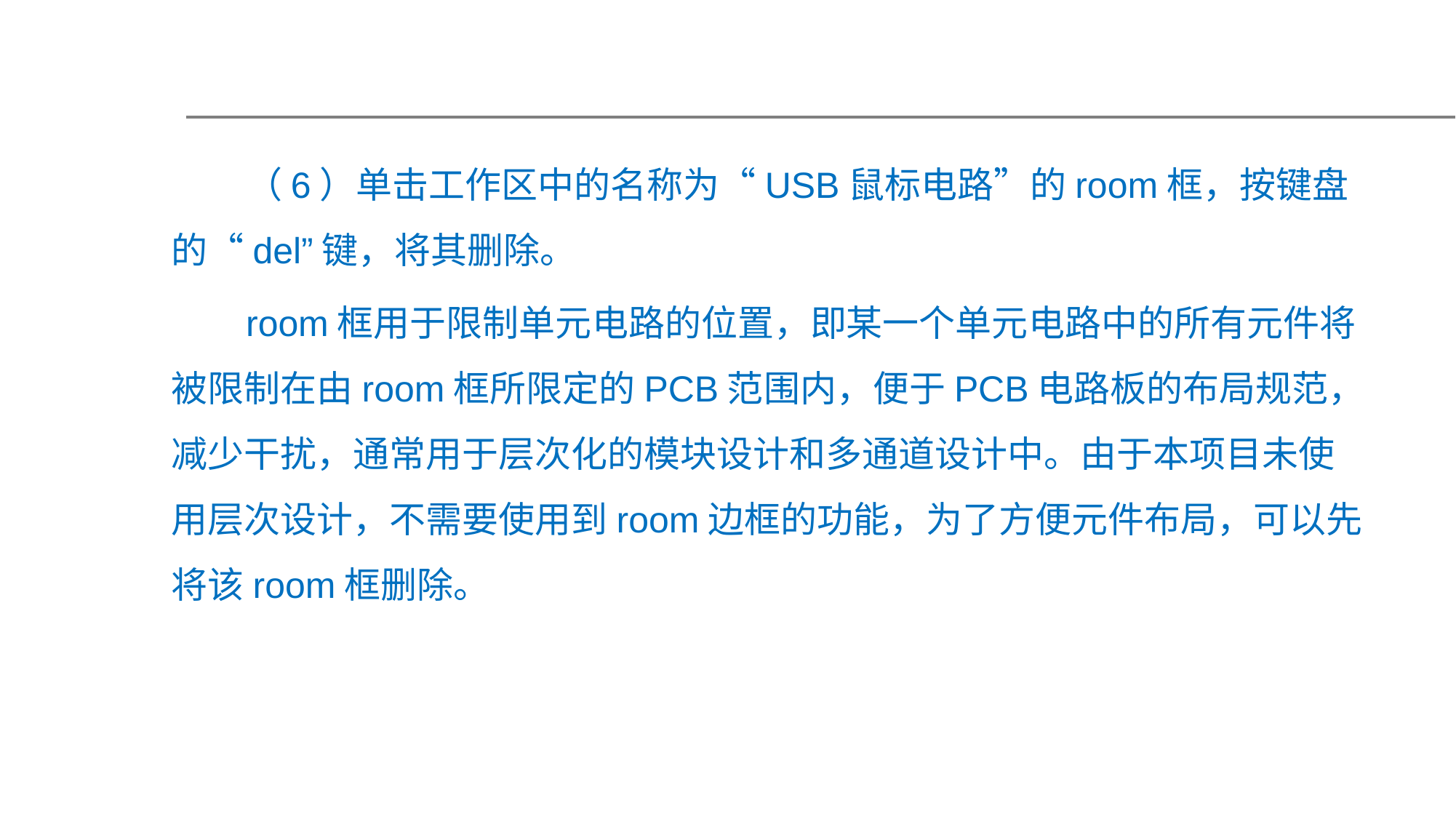

（6）单击工作区中的名称为“USB鼠标电路”的room框，按键盘的“del”键，将其删除。
room框用于限制单元电路的位置，即某一个单元电路中的所有元件将被限制在由room框所限定的PCB范围内，便于PCB电路板的布局规范，减少干扰，通常用于层次化的模块设计和多通道设计中。由于本项目未使用层次设计，不需要使用到room边框的功能，为了方便元件布局，可以先将该room框删除。